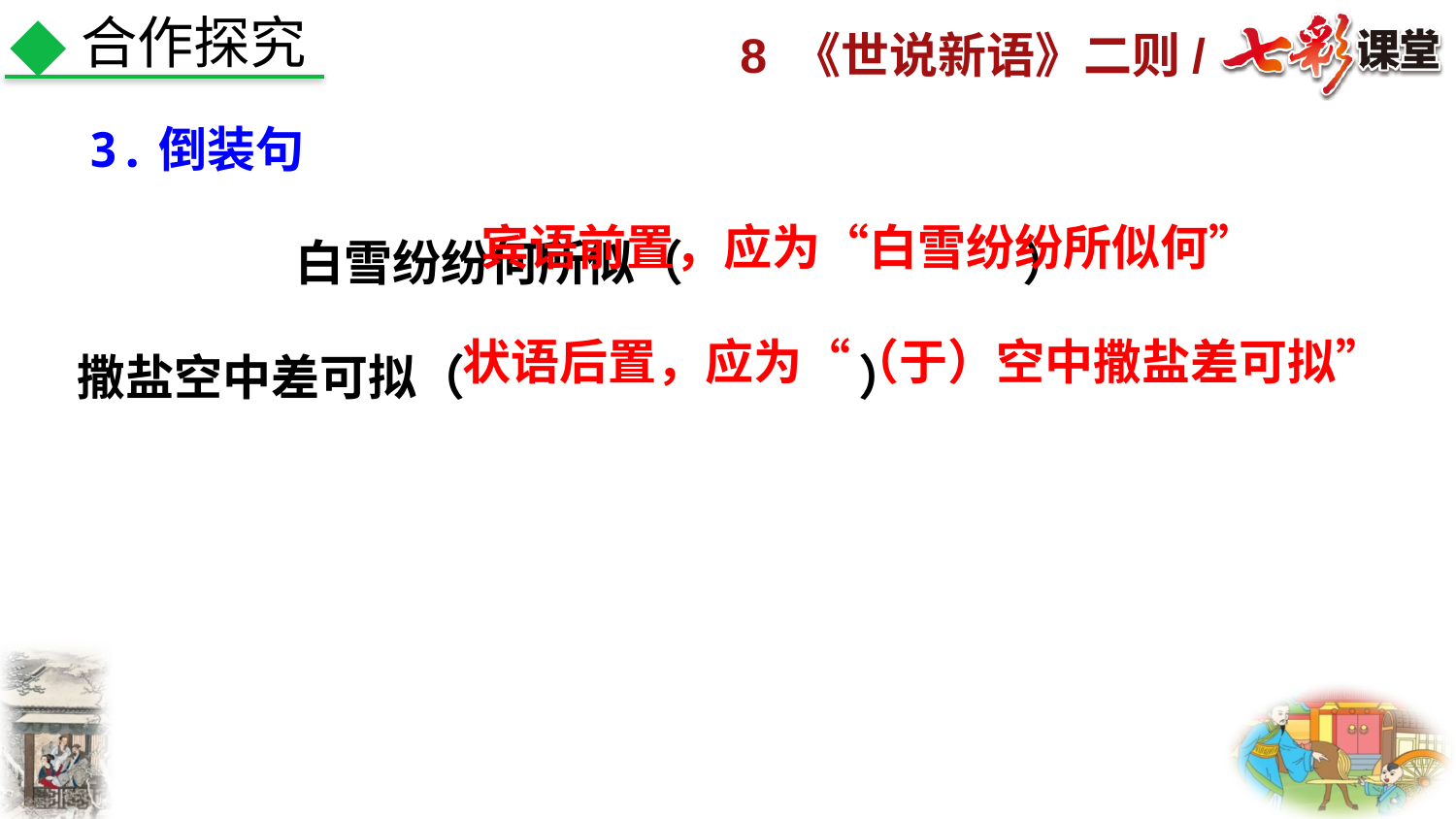

合作探究

3.倒装句
白雪纷纷何所似（                               ）
宾语前置，应为“白雪纷纷所似何”
撒盐空中差可拟（                                    ）
状语后置，应为“（于）空中撒盐差可拟”